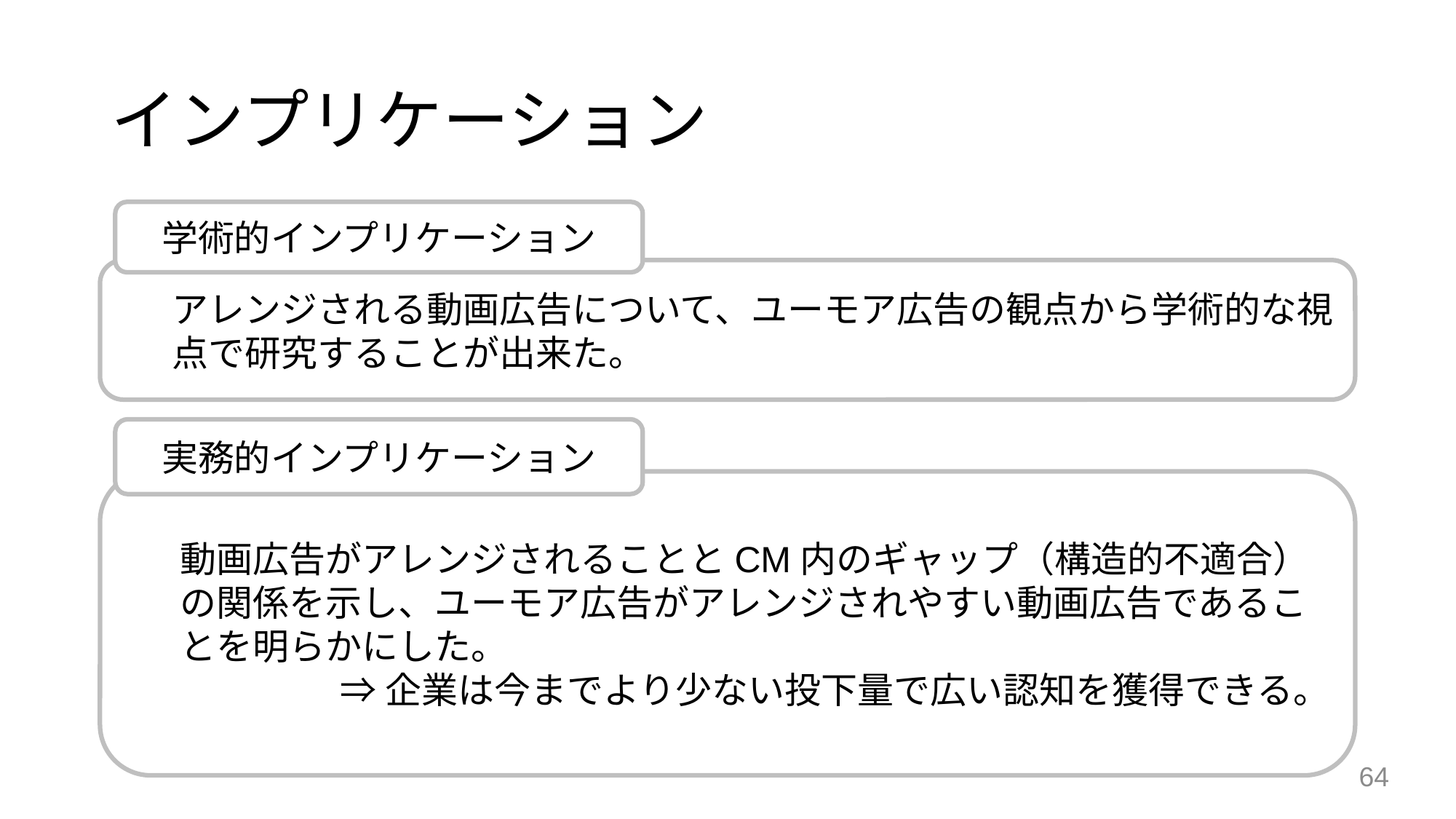

# インプリケーション
学術的インプリケーション
アレンジされる動画広告について、ユーモア広告の観点から学術的な視点で研究することが出来た。
実務的インプリケーション
動画広告がアレンジされることとCM内のギャップ（構造的不適合）の関係を示し、ユーモア広告がアレンジされやすい動画広告であることを明らかにした。
⇒企業は今までより少ない投下量で広い認知を獲得できる。
64